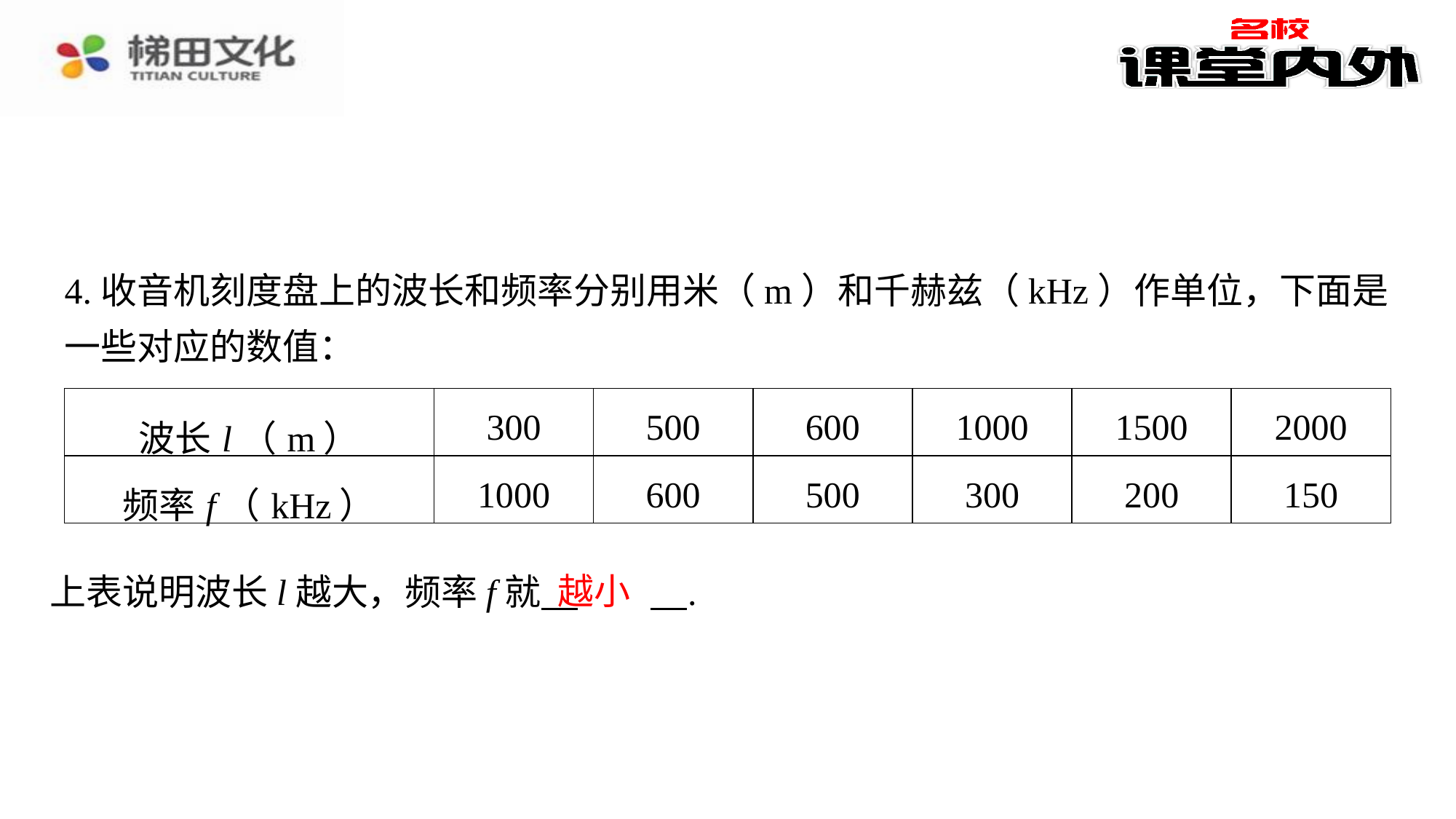

4.收音机刻度盘上的波长和频率分别用米（m）和千赫兹（kHz）作单位，下面是一些对应的数值：
| 波长l（m） | 300 | 500 | 600 | 1000 | 1500 | 2000 |
| --- | --- | --- | --- | --- | --- | --- |
| 频率f（kHz） | 1000 | 600 | 500 | 300 | 200 | 150 |
越小
上表说明波长l越大，频率f就 　越小　⁠.